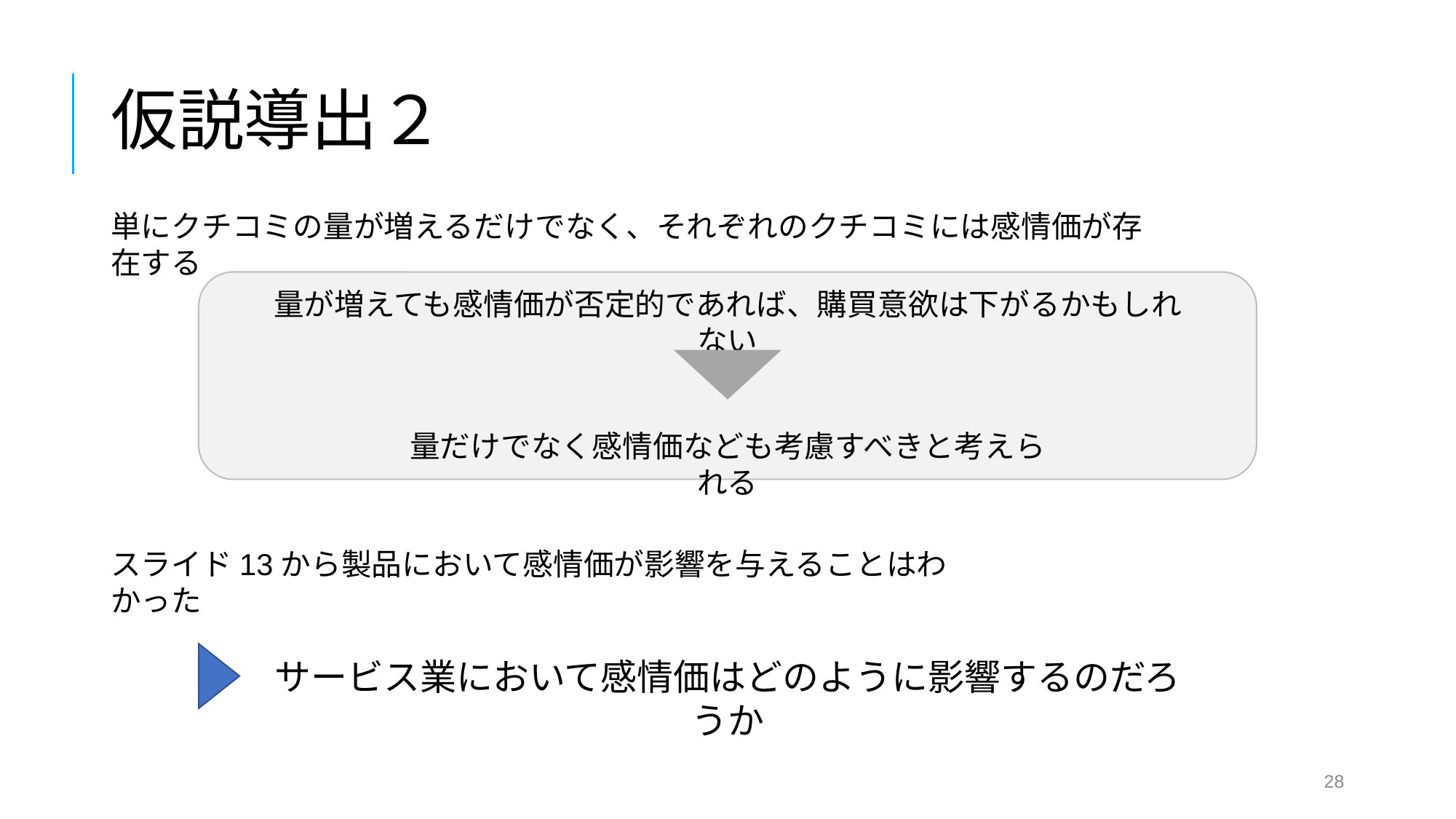

# 仮説導出２
単にクチコミの量が増えるだけでなく、それぞれのクチコミには感情価が存在する

量が増えても感情価が否定的であれば、購買意欲は下がるかもしれない

量だけでなく感情価なども考慮すべきと考えられる
スライド13から製品において感情価が影響を与えることはわかった
サービス業において感情価はどのように影響するのだろうか

28